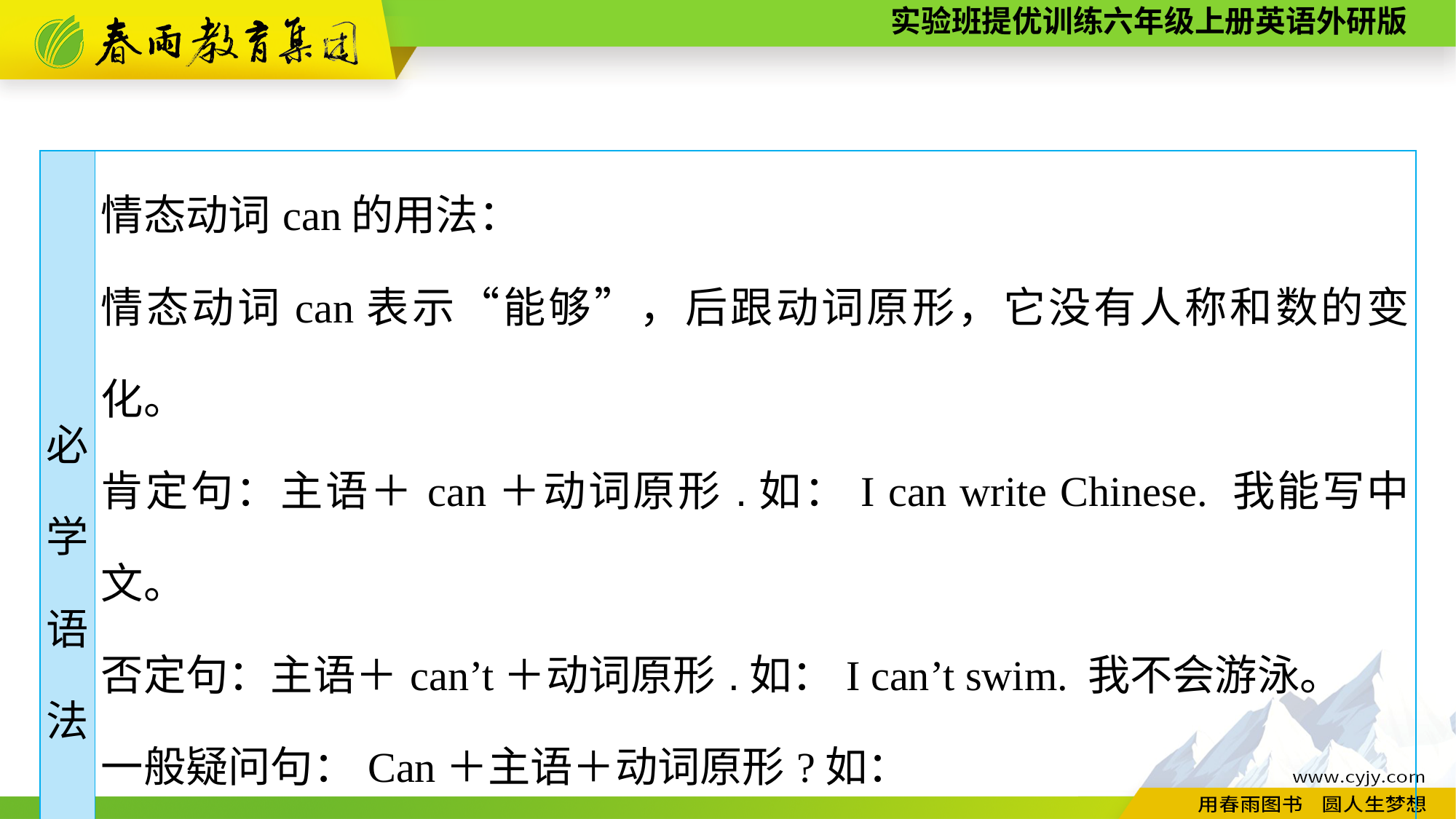

| 必 学 语 法 | 情态动词can的用法： 情态动词can表示“能够”，后跟动词原形，它没有人称和数的变化。 肯定句：主语＋can＋动词原形.如：I can write Chinese. 我能写中文。 否定句：主语＋can’t＋动词原形.如：I can’t swim. 我不会游泳。 一般疑问句：Can＋主语＋动词原形?如： —Can you write in Chinese? 你会用中文写吗? —Yes, I can. 是的，我会。/No, I can’t. 不，我不会。 |
| --- | --- |